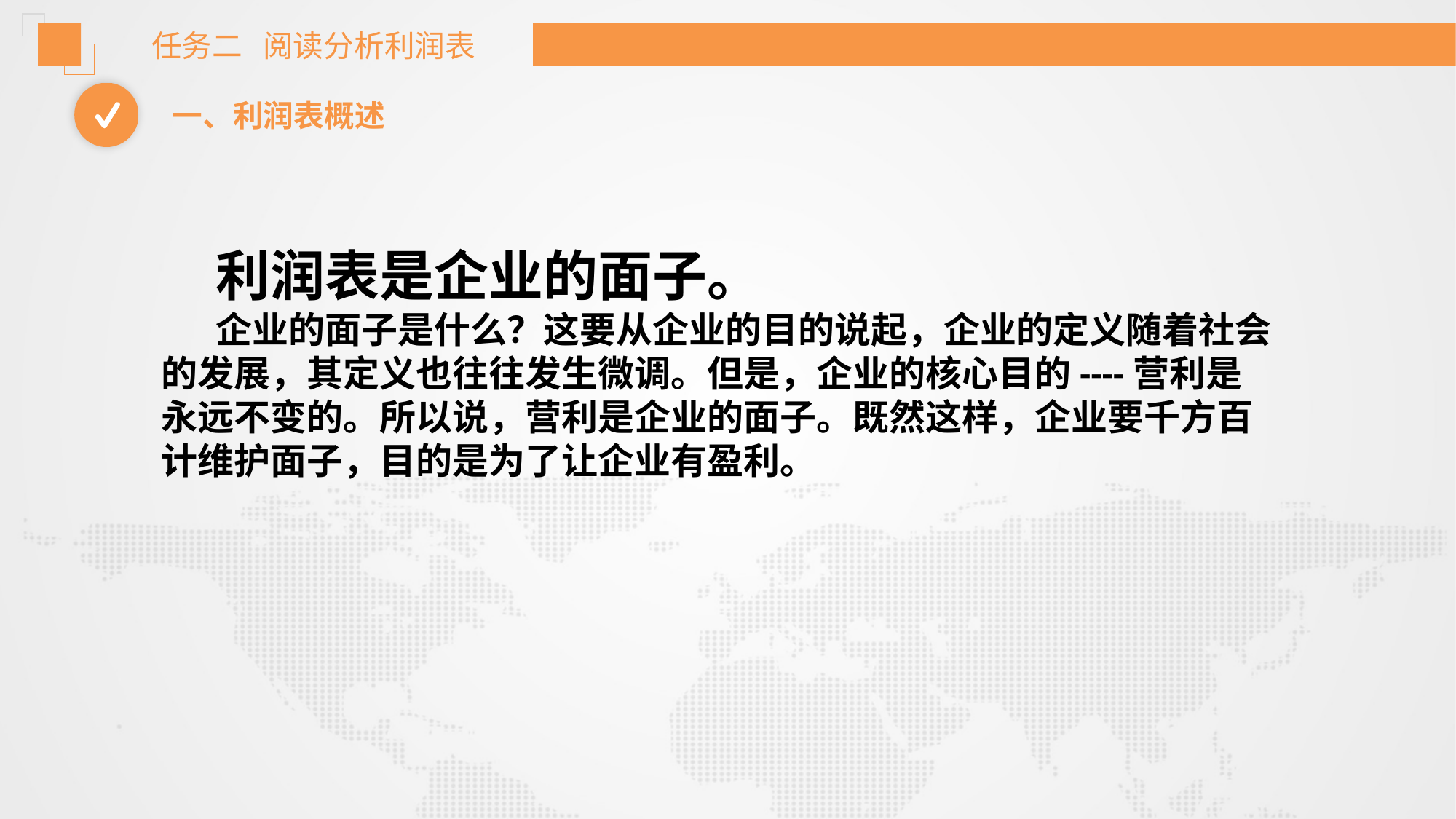

任务二   阅读分析利润表

一、利润表概述
利润表是企业的面子。
企业的面子是什么？这要从企业的目的说起，企业的定义随着社会的发展，其定义也往往发生微调。但是，企业的核心目的----营利是永远不变的。所以说，营利是企业的面子。既然这样，企业要千方百计维护面子，目的是为了让企业有盈利。